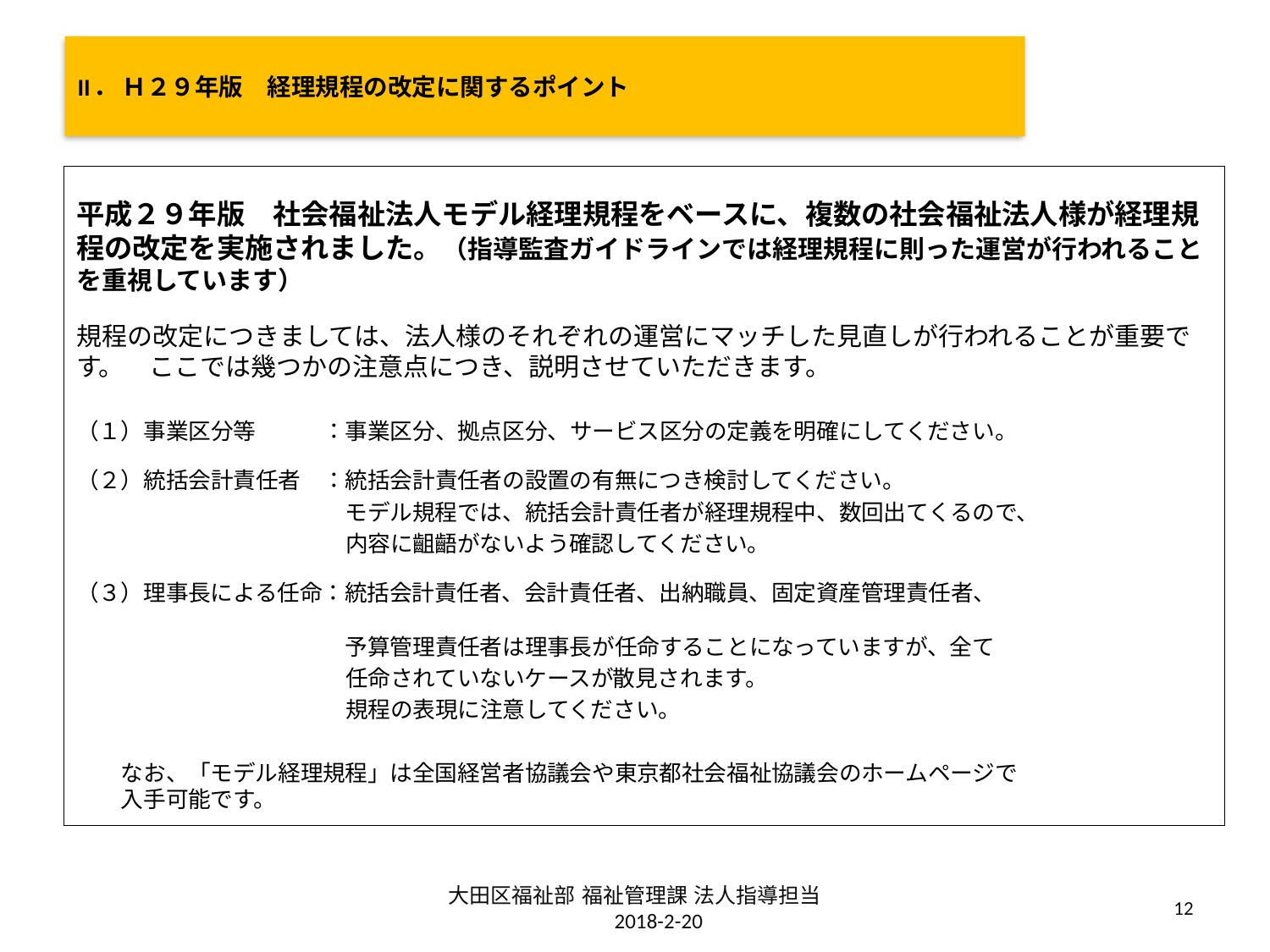

# II． Ｈ２９年版　経理規程の改定に関するポイント

平成２９年版　社会福祉法人モデル経理規程をベースに、複数の社会福祉法人様が経理規程の改定を実施されました。（指導監査ガイドラインでは経理規程に則った運営が行われることを重視しています）

規程の改定につきましては、法人様のそれぞれの運営にマッチした見直しが行われることが重要です。　ここでは幾つかの注意点につき、説明させていただきます。

（１）事業区分等　　　：事業区分、拠点区分、サービス区分の定義を明確にしてください。

（２）統括会計責任者　：統括会計責任者の設置の有無につき検討してください。
　　　　　　　　　　　　モデル規程では、統括会計責任者が経理規程中、数回出てくるので、
　　　　　　　　　　　　内容に齟齬がないよう確認してください。

（３）理事長による任命：統括会計責任者、会計責任者、出納職員、固定資産管理責任者、　　　　　　　　　　　　　　　　　
　　　　　　　　　　　　予算管理責任者は理事長が任命することになっていますが、全て
　　　　　　　　　　　　任命されていないケースが散見されます。
　　　　　　　　　　　　規程の表現に注意してください。

　　なお、「モデル経理規程」は全国経営者協議会や東京都社会福祉協議会のホームページで
　　入手可能です。
大田区福祉部 福祉管理課 法人指導担当　　2018-2-20
12